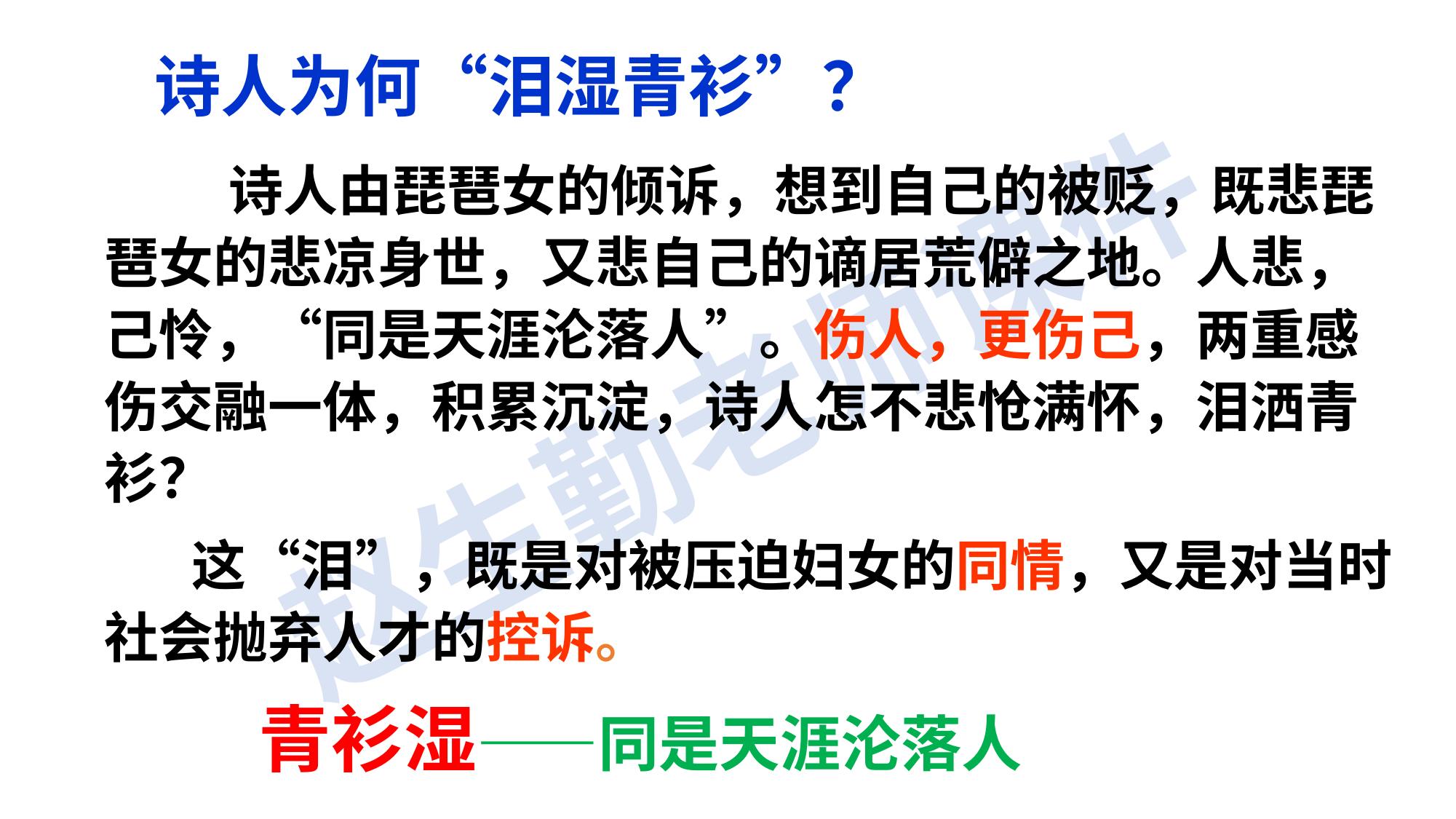

# 诗人为何“泪湿青衫”？
         诗人由琵琶女的倾诉，想到自己的被贬，既悲琵琶女的悲凉身世，又悲自己的谪居荒僻之地。人悲，己怜，“同是天涯沦落人”。伤人，更伤己，两重感伤交融一体，积累沉淀，诗人怎不悲怆满怀，泪洒青衫？
      这“泪”，既是对被压迫妇女的同情，又是对当时社会抛弃人才的控诉。

青衫湿——同是天涯沦落人